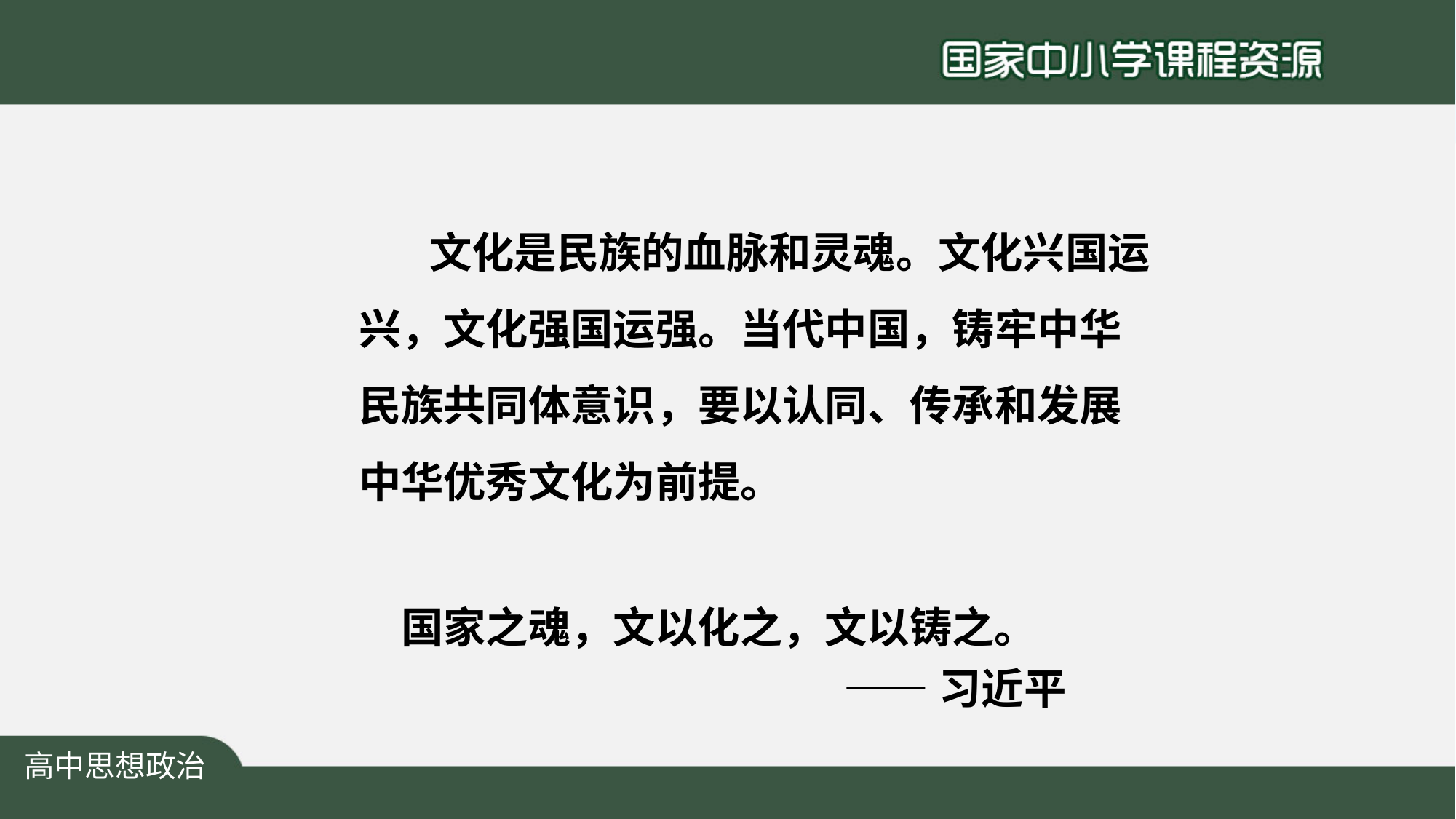

文化是民族的血脉和灵魂。文化兴国运兴，文化强国运强。当代中国，铸牢中华民族共同体意识，要以认同、传承和发展中华优秀文化为前提。
 国家之魂，文以化之，文以铸之。
                                                ——习近平